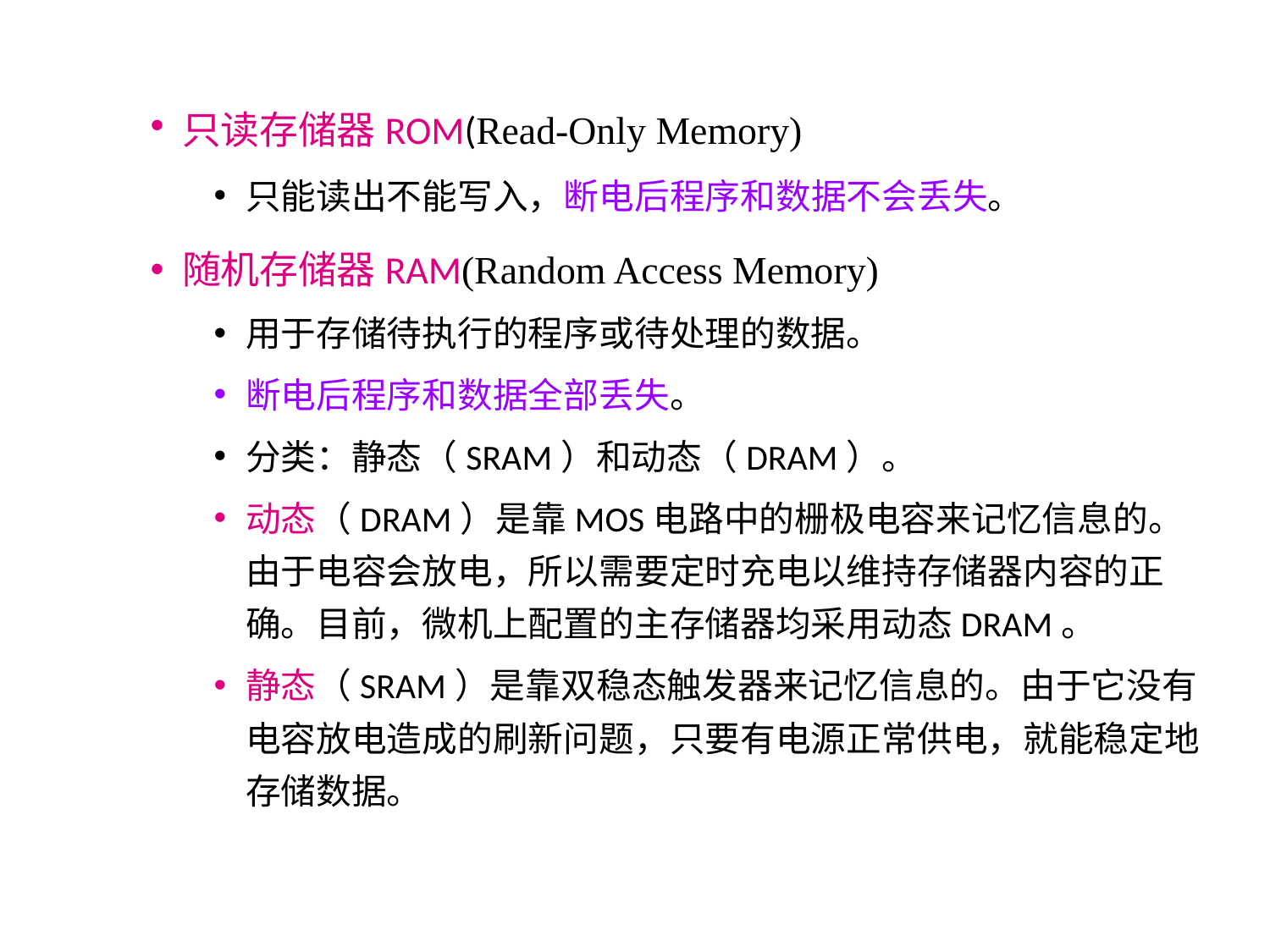

只读存储器ROM(Read-Only Memory)
只能读出不能写入，断电后程序和数据不会丢失。
随机存储器RAM(Random Access Memory)
用于存储待执行的程序或待处理的数据。
断电后程序和数据全部丢失。
分类：静态（SRAM）和动态（DRAM）。
动态（DRAM）是靠MOS电路中的栅极电容来记忆信息的。由于电容会放电，所以需要定时充电以维持存储器内容的正确。目前，微机上配置的主存储器均采用动态DRAM。
静态（SRAM）是靠双稳态触发器来记忆信息的。由于它没有电容放电造成的刷新问题，只要有电源正常供电，就能稳定地存储数据。